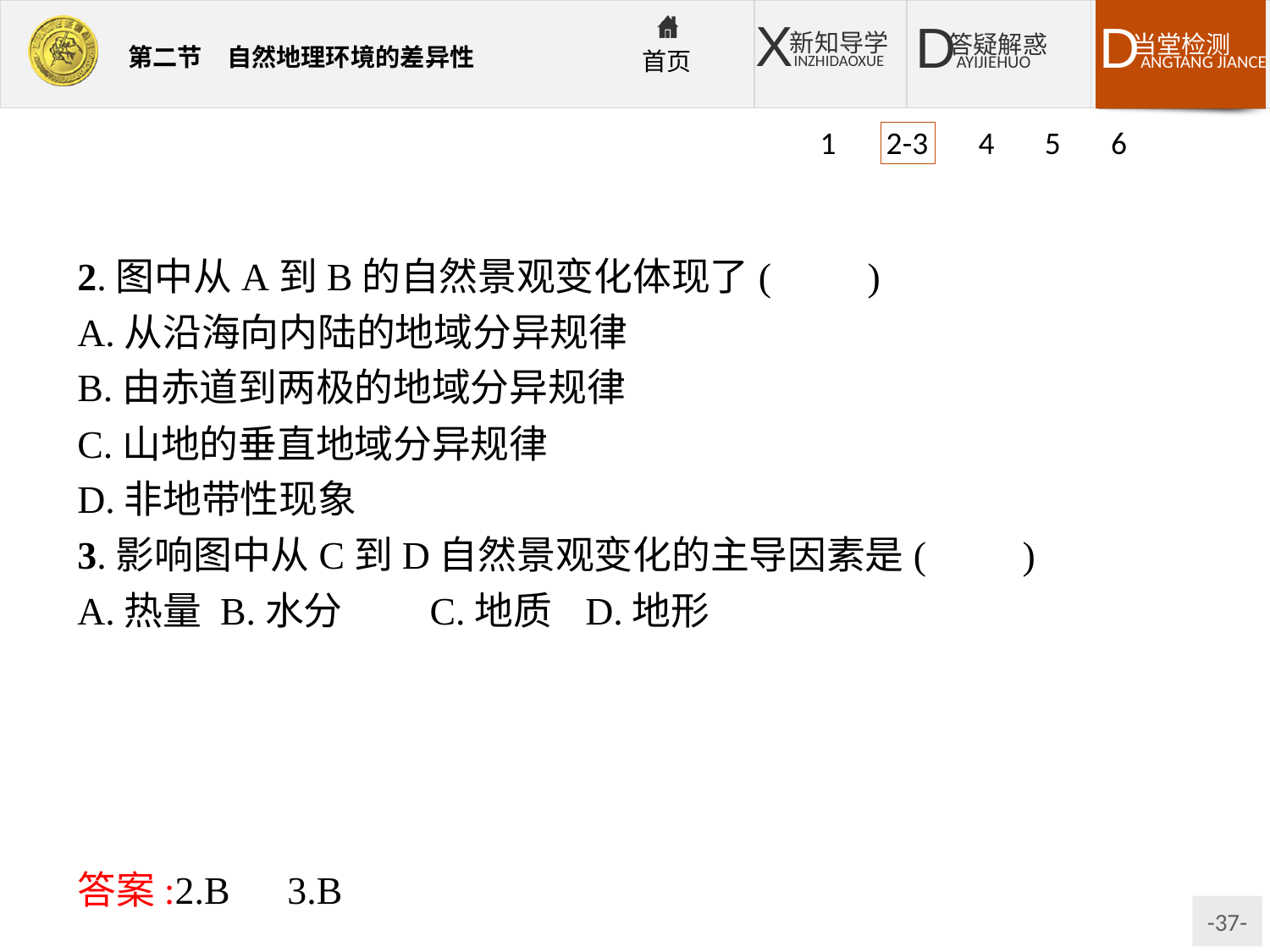

1       2-3       4       5       6

2.图中从A到B的自然景观变化体现了(　　)
A.从沿海向内陆的地域分异规律
B.由赤道到两极的地域分异规律
C.山地的垂直地域分异规律
D.非地带性现象
3.影响图中从C到D自然景观变化的主导因素是(　　)
A.热量	B.水分	C.地质	D.地形
解析:第2题,从A到B的自然景观的变化是纬度方向的变化,体现的是由赤道到两极的地域分异规律。第3题,图中从C到D自然景观的变化体现的是经度方向上的变化,其主要影响因素是水分。
答案:2.B　3.B